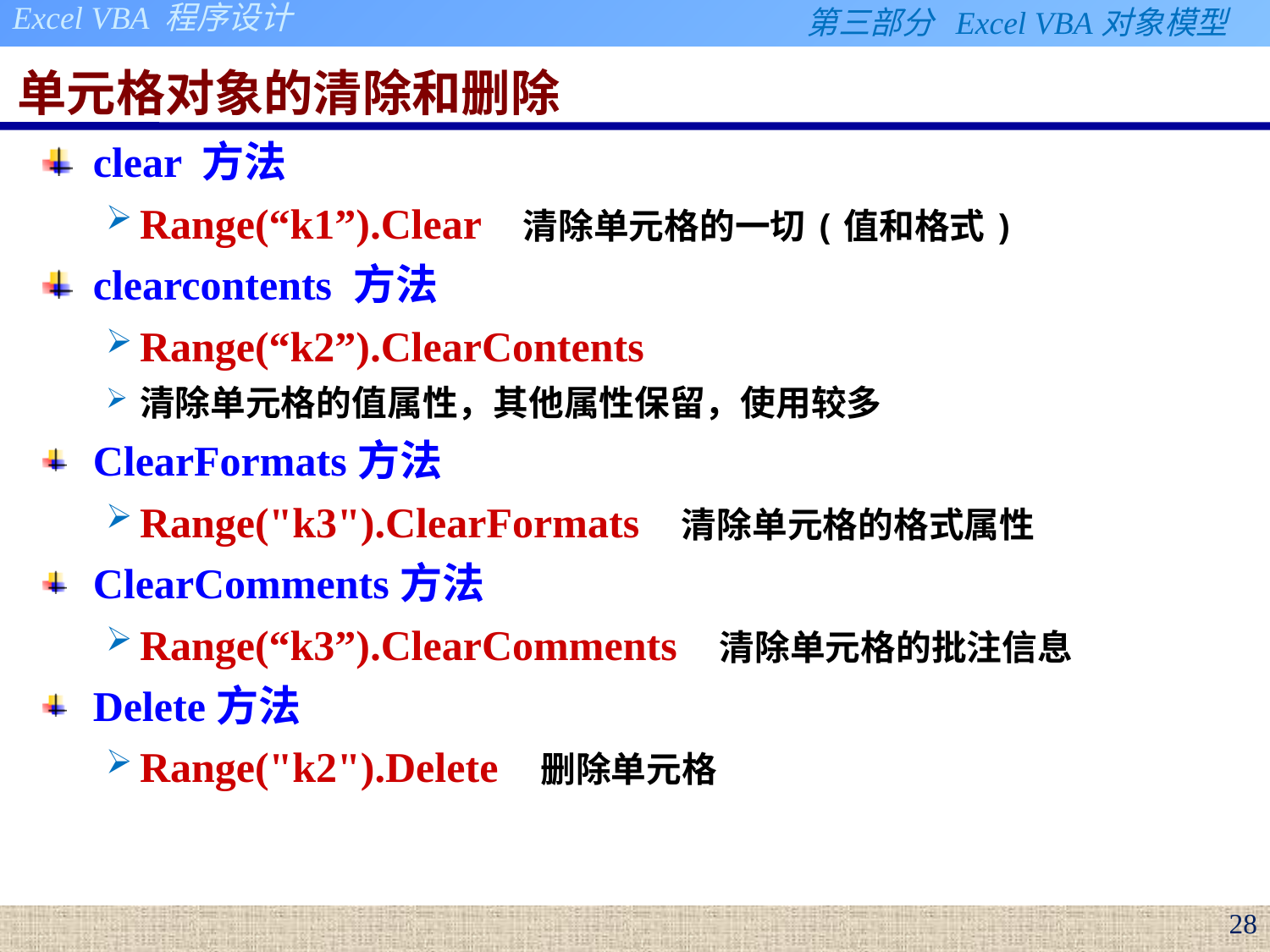

# 单元格对象的清除和删除
clear 方法
Range(“k1”).Clear   清除单元格的一切(值和格式)
clearcontents 方法
Range(“k2”).ClearContents
清除单元格的值属性，其他属性保留，使用较多
ClearFormats方法
Range("k3").ClearFormats   清除单元格的格式属性
ClearComments方法
Range(“k3”).ClearComments   清除单元格的批注信息
Delete方法
Range("k2").Delete   删除单元格